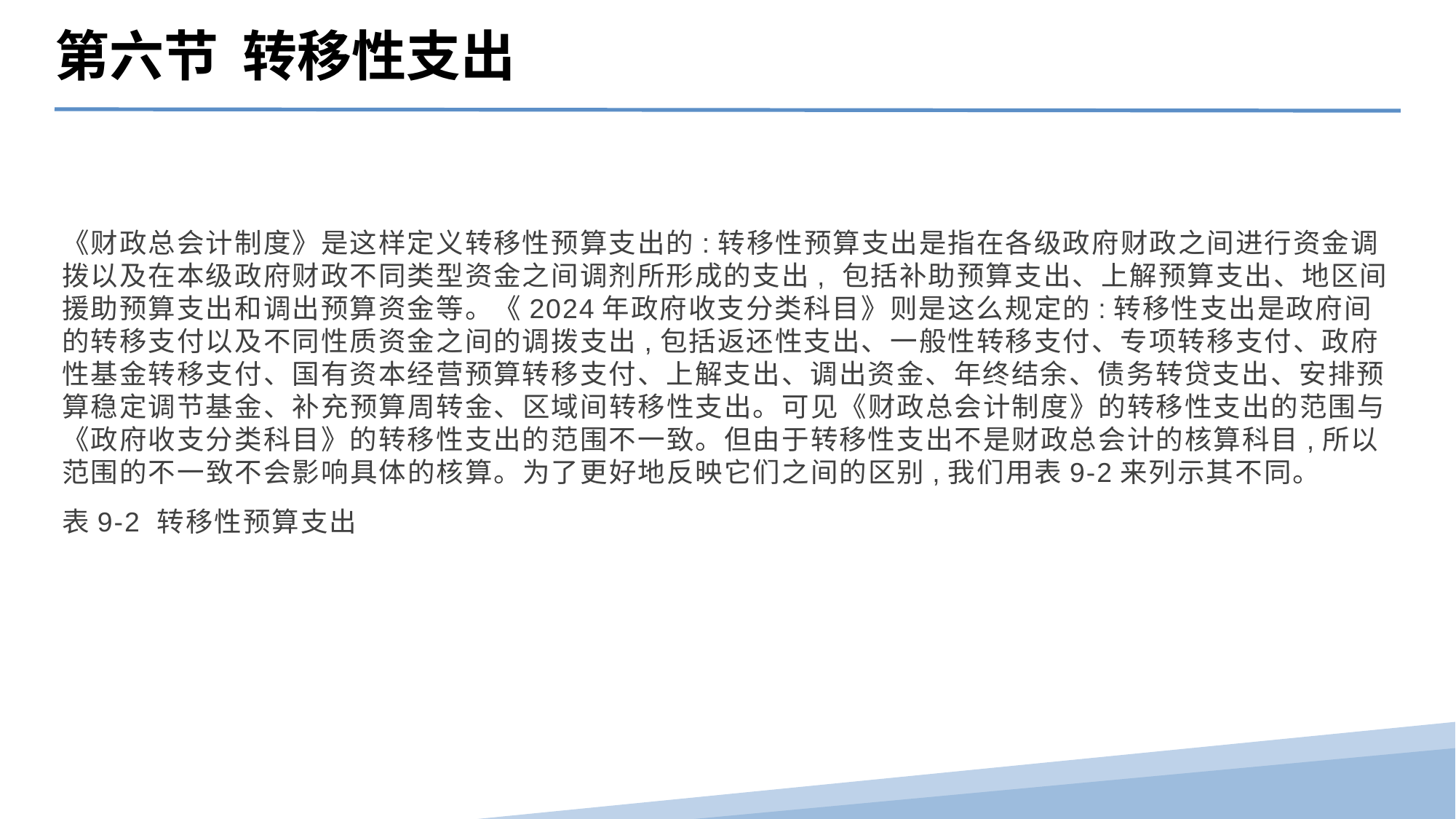

第六节  转移性支出
《财政总会计制度》是这样定义转移性预算支出的:转移性预算支出是指在各级政府财政之间进行资金调拨以及在本级政府财政不同类型资金之间调剂所形成的支出, 包括补助预算支出、上解预算支出、地区间援助预算支出和调出预算资金等。《2024年政府收支分类科目》则是这么规定的:转移性支出是政府间的转移支付以及不同性质资金之间的调拨支出,包括返还性支出、一般性转移支付、专项转移支付、政府性基金转移支付、国有资本经营预算转移支付、上解支出、调出资金、年终结余、债务转贷支出、安排预算稳定调节基金、补充预算周转金、区域间转移性支出。可见《财政总会计制度》的转移性支出的范围与《政府收支分类科目》的转移性支出的范围不一致。但由于转移性支出不是财政总会计的核算科目,所以范围的不一致不会影响具体的核算。为了更好地反映它们之间的区别,我们用表9-2来列示其不同。
表9-2 转移性预算支出